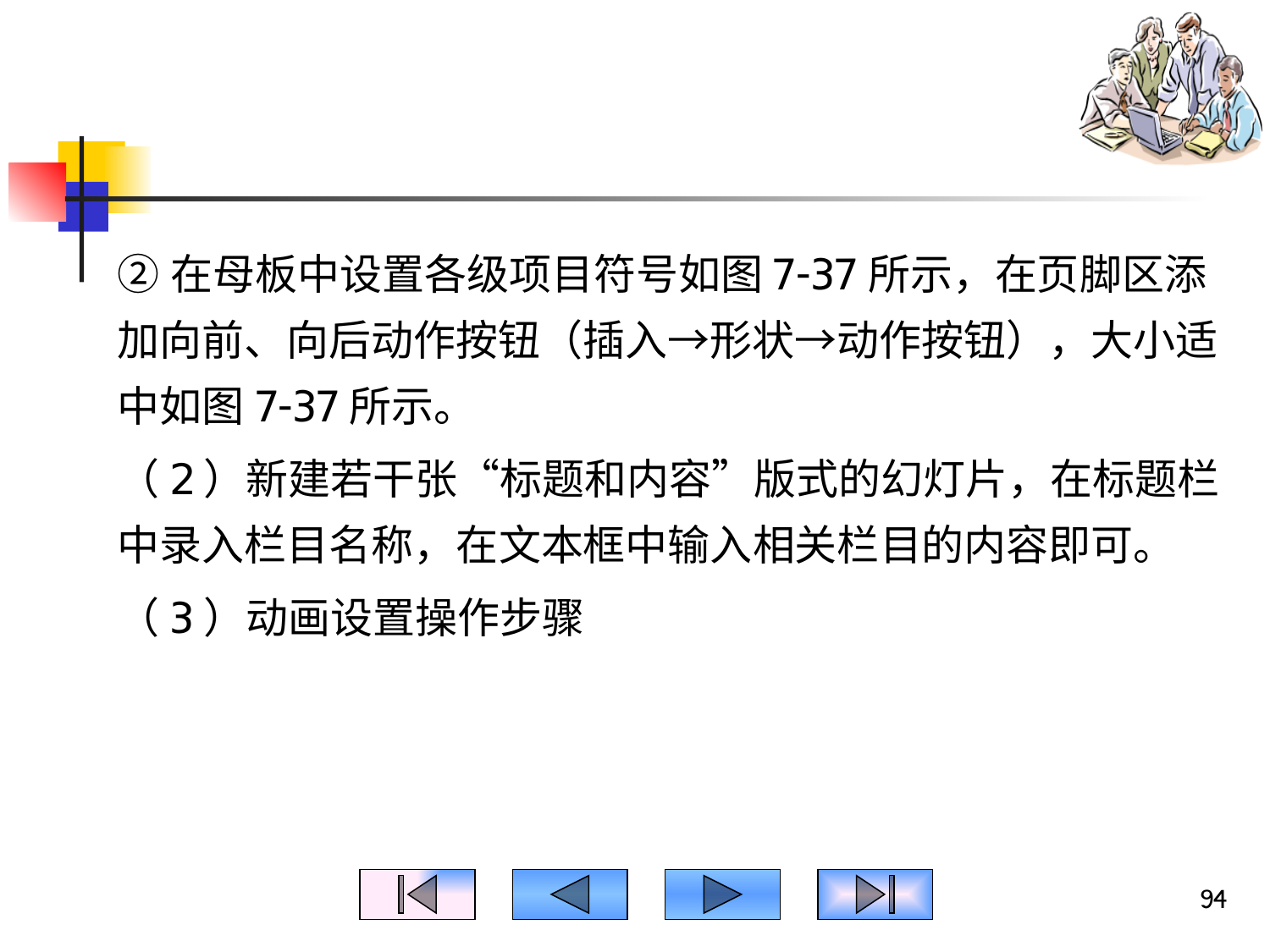

#
②在母板中设置各级项目符号如图7-37所示，在页脚区添加向前、向后动作按钮（插入→形状→动作按钮），大小适中如图7-37所示。
（2）新建若干张“标题和内容”版式的幻灯片，在标题栏中录入栏目名称，在文本框中输入相关栏目的内容即可。
（3）动画设置操作步骤

94